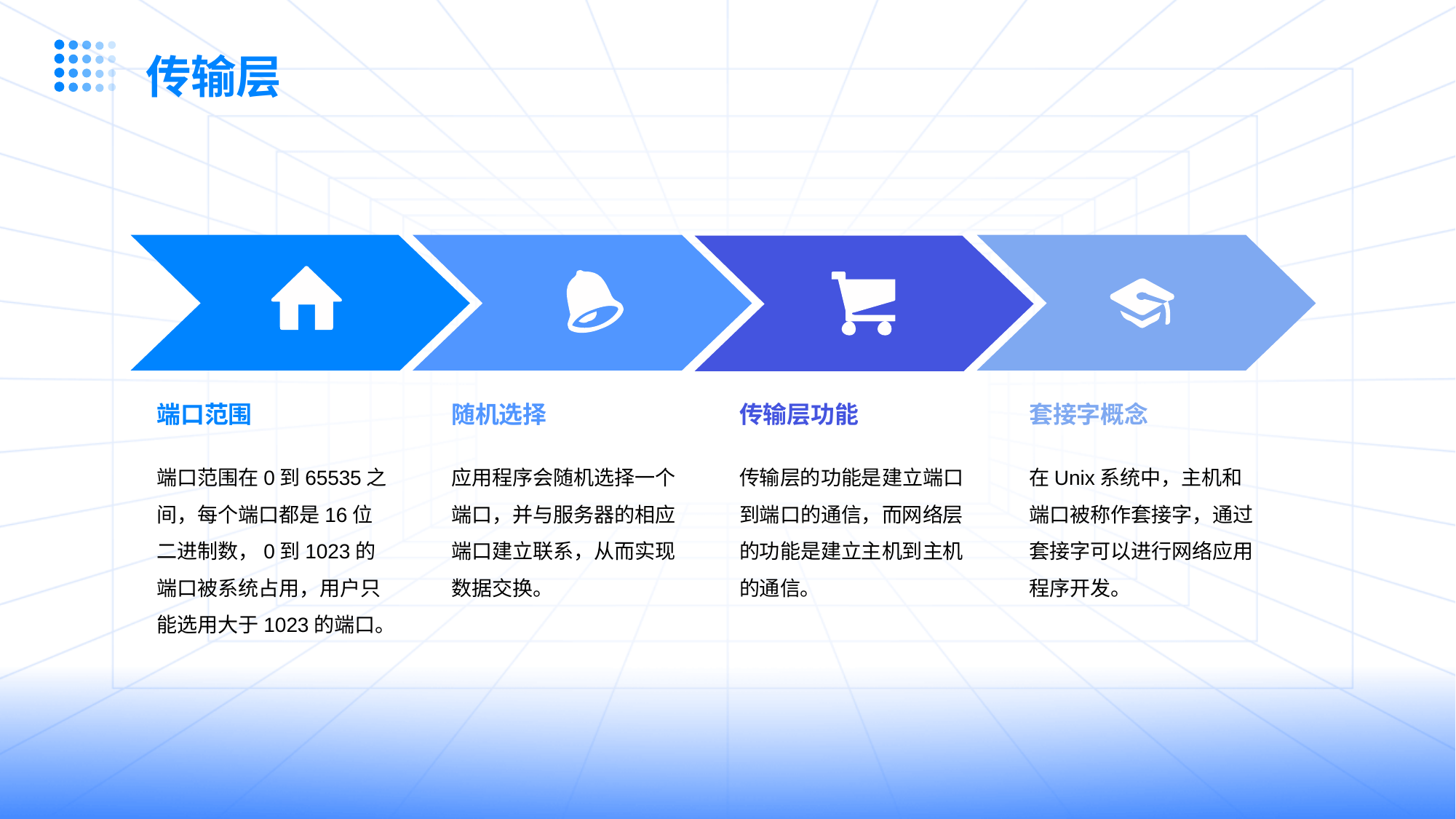

传输层

端口范围
随机选择
传输层功能
套接字概念
端口范围在0到65535之间，每个端口都是16位二进制数，0到1023的端口被系统占用，用户只能选用大于1023的端口。
应用程序会随机选择一个端口，并与服务器的相应端口建立联系，从而实现数据交换。
传输层的功能是建立端口到端口的通信，而网络层的功能是建立主机到主机的通信。
在Unix系统中，主机和端口被称作套接字，通过套接字可以进行网络应用程序开发。